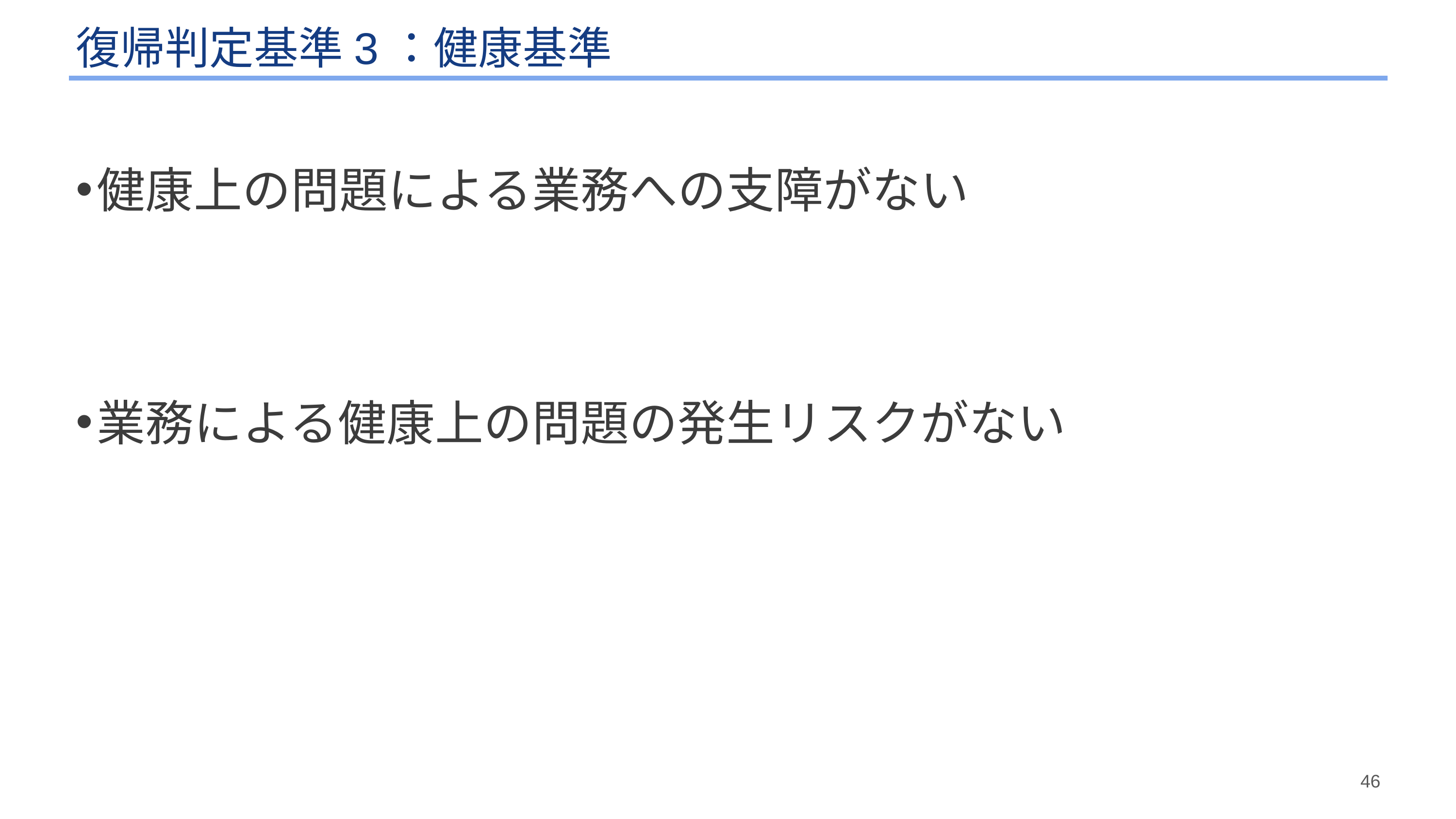

# 復帰判定基準3：健康基準
健康上の問題による業務への支障がない

業務による健康上の問題の発生リスクがない

46